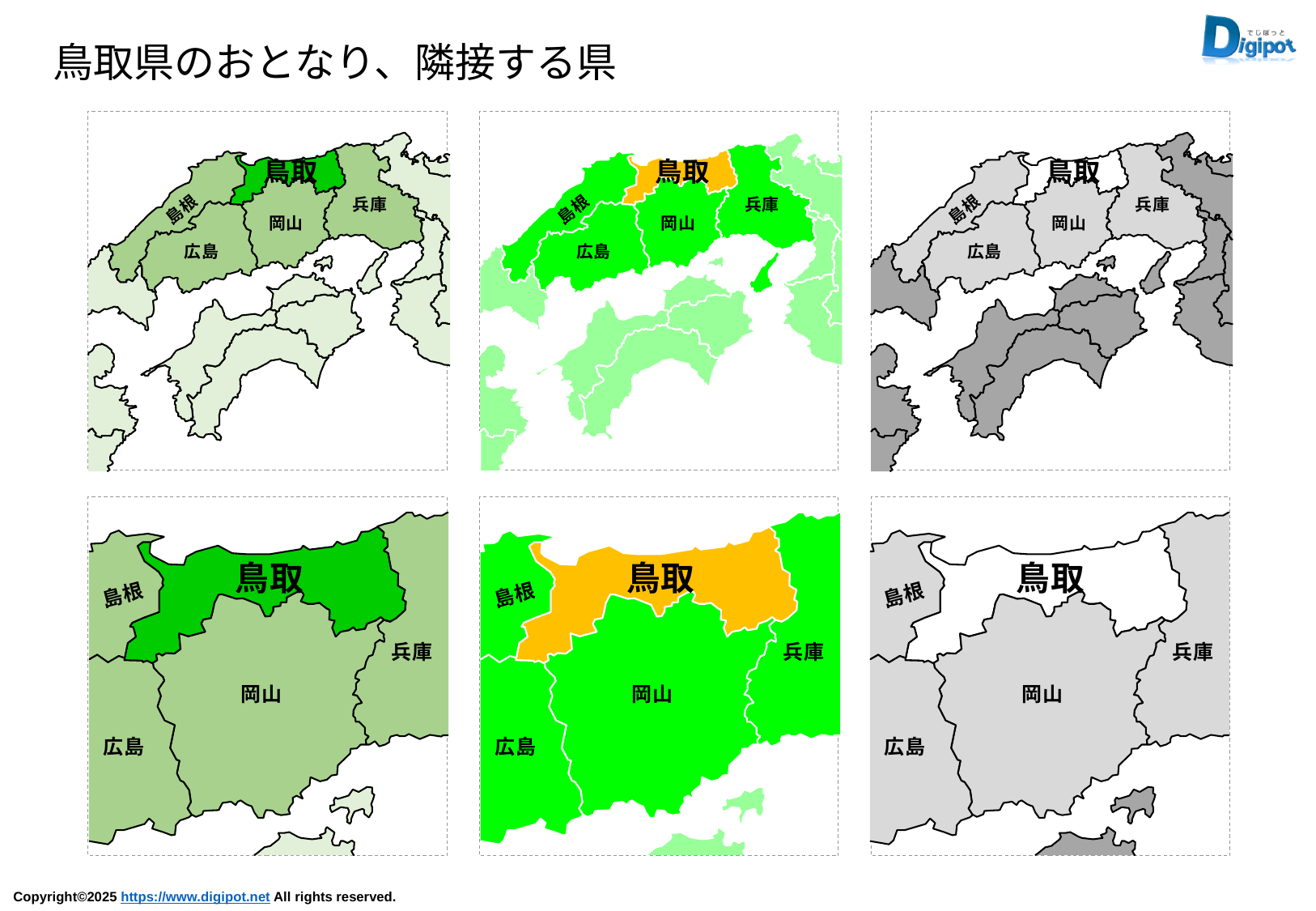

鳥取県のおとなり、隣接する県

鳥取
兵庫
島根
岡山
広島

鳥取
兵庫
島根
岡山
広島

鳥取
兵庫
島根
岡山
広島

鳥取
島根
兵庫
岡山
広島

鳥取
島根
兵庫
岡山
広島

鳥取
島根
兵庫
岡山
広島